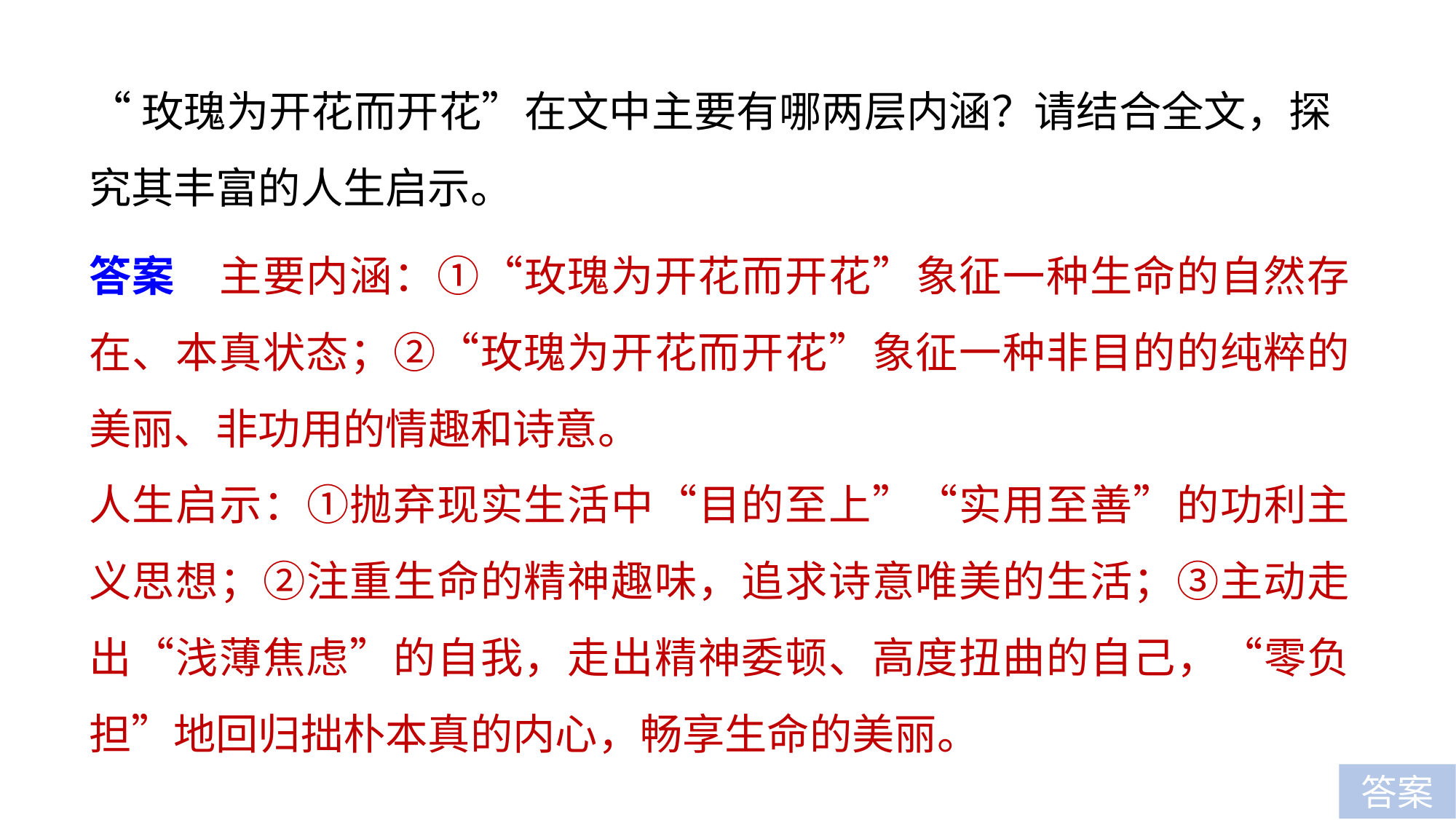

“玫瑰为开花而开花”在文中主要有哪两层内涵？请结合全文，探究其丰富的人生启示。
答案　主要内涵：①“玫瑰为开花而开花”象征一种生命的自然存在、本真状态；②“玫瑰为开花而开花”象征一种非目的的纯粹的美丽、非功用的情趣和诗意。
人生启示：①抛弃现实生活中“目的至上”“实用至善”的功利主义思想；②注重生命的精神趣味，追求诗意唯美的生活；③主动走出“浅薄焦虑”的自我，走出精神委顿、高度扭曲的自己，“零负担”地回归拙朴本真的内心，畅享生命的美丽。
答案